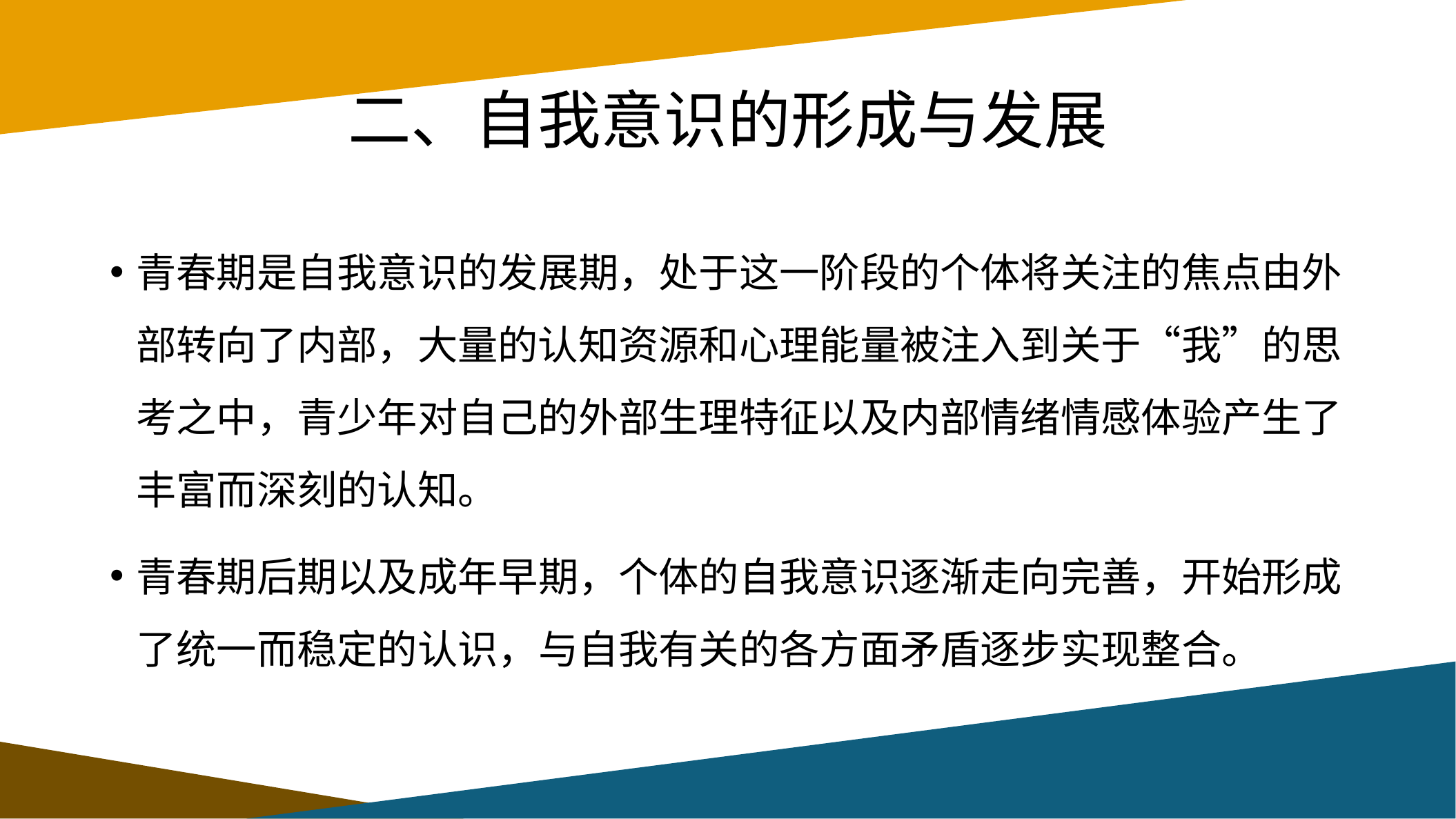

# 二、自我意识的形成与发展
青春期是自我意识的发展期，处于这一阶段的个体将关注的焦点由外部转向了内部，大量的认知资源和心理能量被注入到关于“我”的思考之中，青少年对自己的外部生理特征以及内部情绪情感体验产生了丰富而深刻的认知。
青春期后期以及成年早期，个体的自我意识逐渐走向完善，开始形成了统一而稳定的认识，与自我有关的各方面矛盾逐步实现整合。